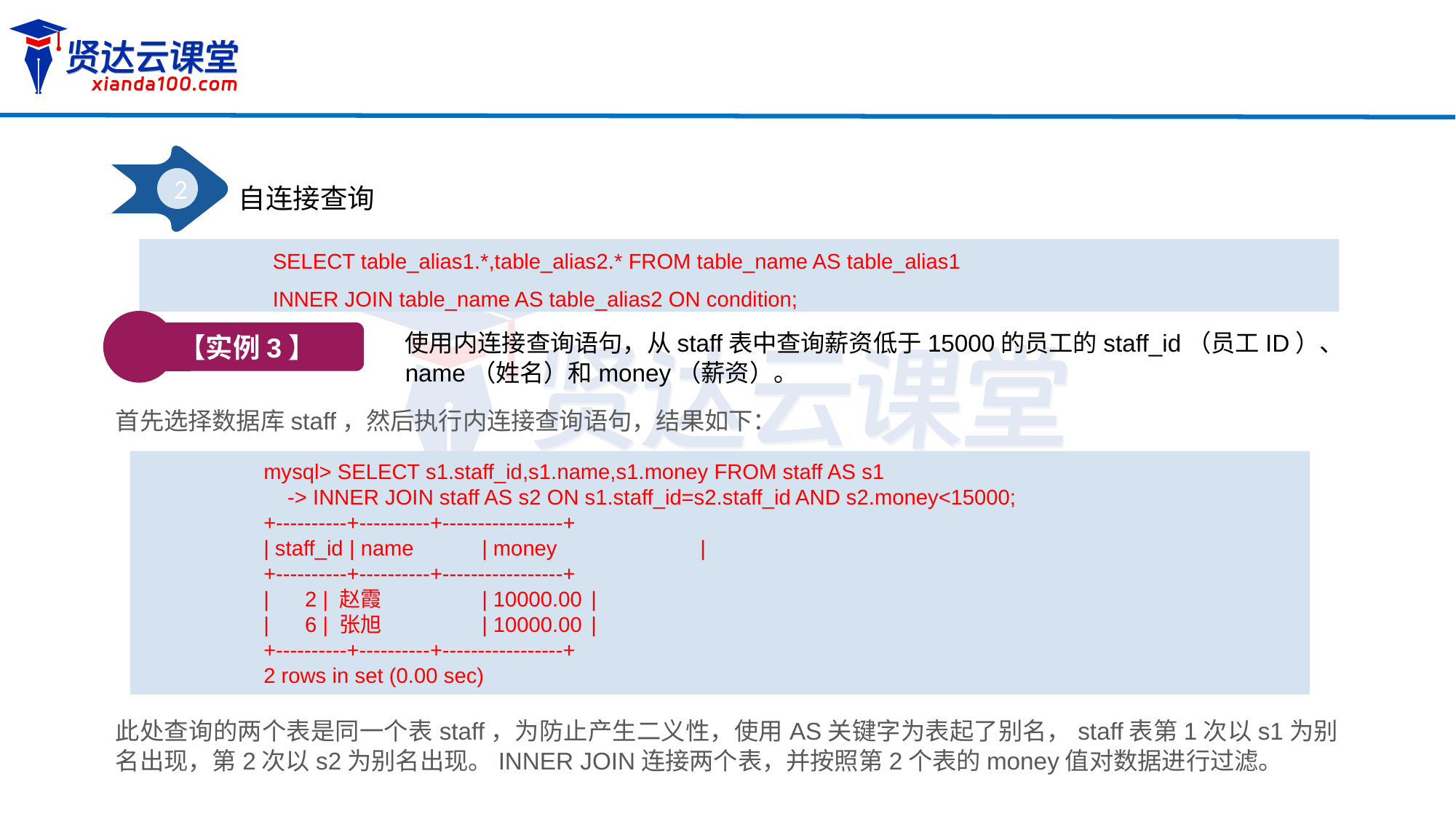

2
自连接查询
SELECT table_alias1.*,table_alias2.* FROM table_name AS table_alias1
INNER JOIN table_name AS table_alias2 ON condition;

【实例3】
使用内连接查询语句，从staff表中查询薪资低于15000的员工的staff_id（员工ID）、name（姓名）和money（薪资）。
首先选择数据库staff，然后执行内连接查询语句，结果如下：

mysql> SELECT s1.staff_id,s1.name,s1.money FROM staff AS s1
    -> INNER JOIN staff AS s2 ON s1.staff_id=s2.staff_id AND s2.money<15000;
+----------+----------+-----------------+
| staff_id | name	| money		|
+----------+----------+-----------------+
|      2 | 赵霞	| 10000.00	|
|      6 | 张旭	| 10000.00	|
+----------+----------+-----------------+
2 rows in set (0.00 sec)
此处查询的两个表是同一个表staff，为防止产生二义性，使用AS关键字为表起了别名，staff表第1次以s1为别名出现，第2次以s2为别名出现。INNER JOIN连接两个表，并按照第2个表的money值对数据进行过滤。